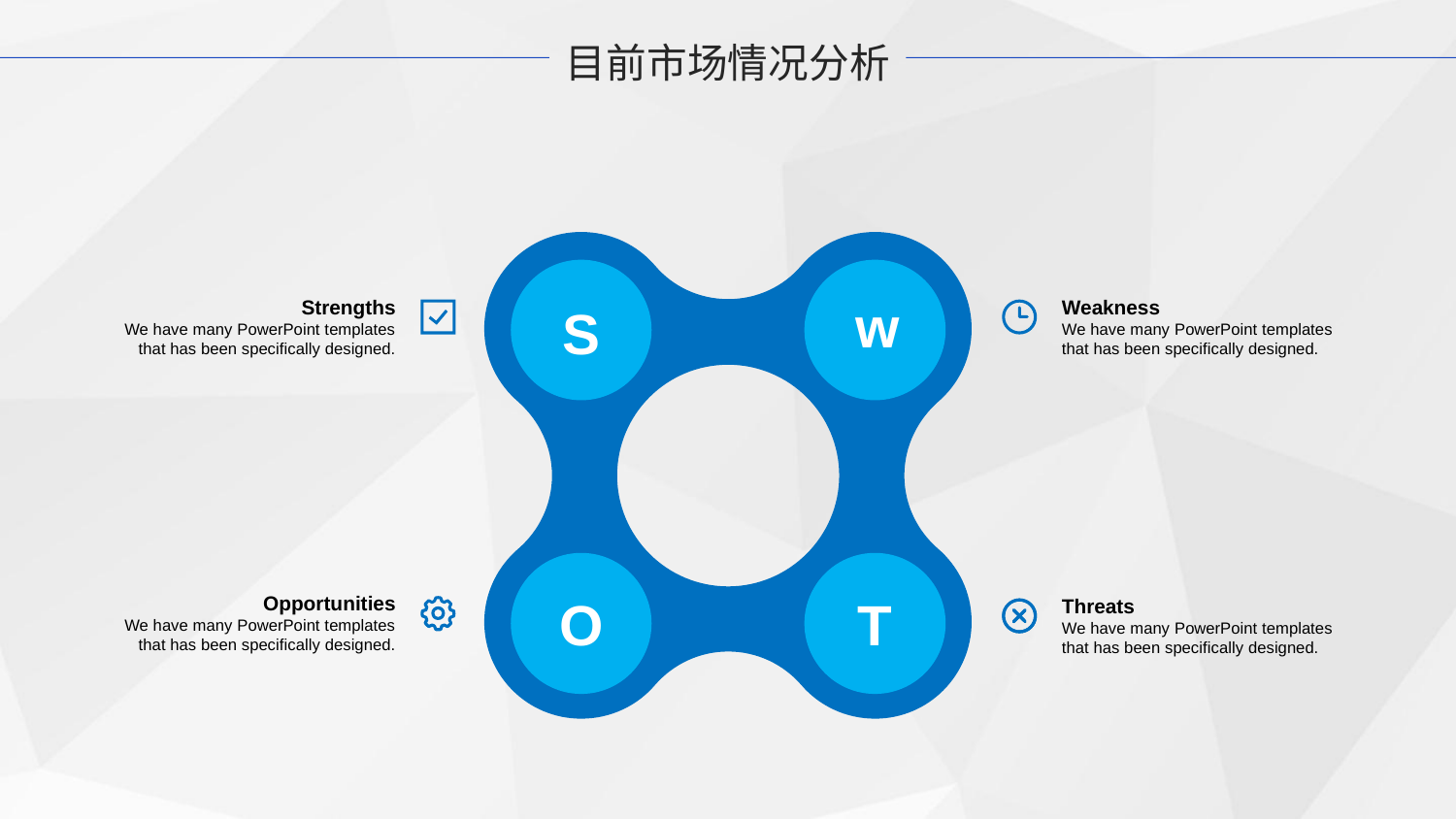

目前市场情况分析

S

w
Strengths
We have many PowerPoint templates that has been specifically designed.
Weakness
We have many PowerPoint templates that has been specifically designed.

O

T
Opportunities
We have many PowerPoint templates that has been specifically designed.
Threats
We have many PowerPoint templates that has been specifically designed.